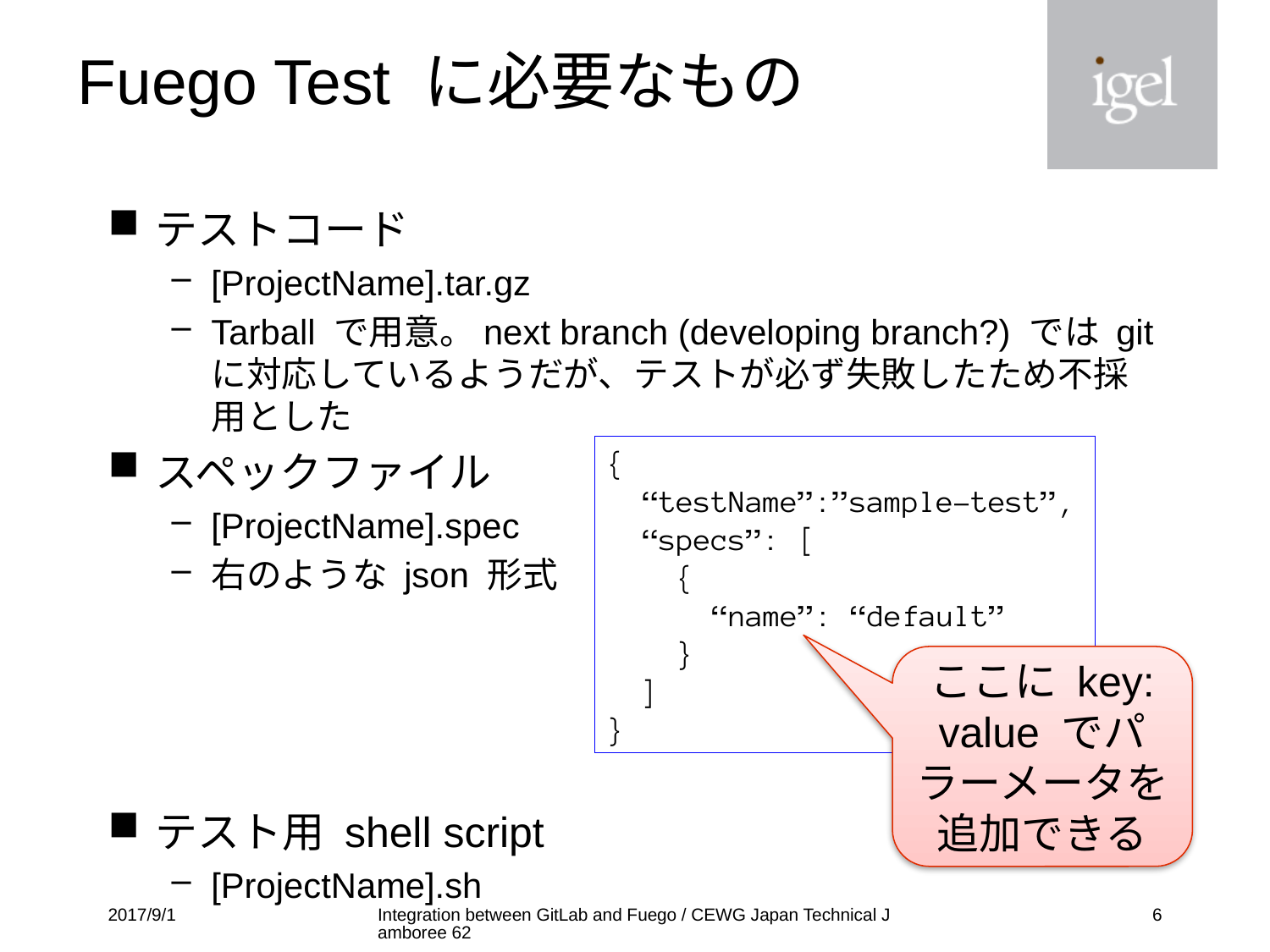

# Fuego Test に必要なもの
テストコード
[ProjectName].tar.gz
Tarball で用意。next branch (developing branch?) では git に対応しているようだが、テストが必ず失敗したため不採用とした
スペックファイル
[ProjectName].spec
右のような json 形式

テスト用 shell script
[ProjectName].sh
{
  “testName”:”sample-test”,
  “specs”: [
    {
      “name”: “default”
    }
  ]
}
ここに key: value でパラーメータを追加できる
2017/9/1
Integration between GitLab and Fuego / CEWG Japan Technical Jamboree 62
6